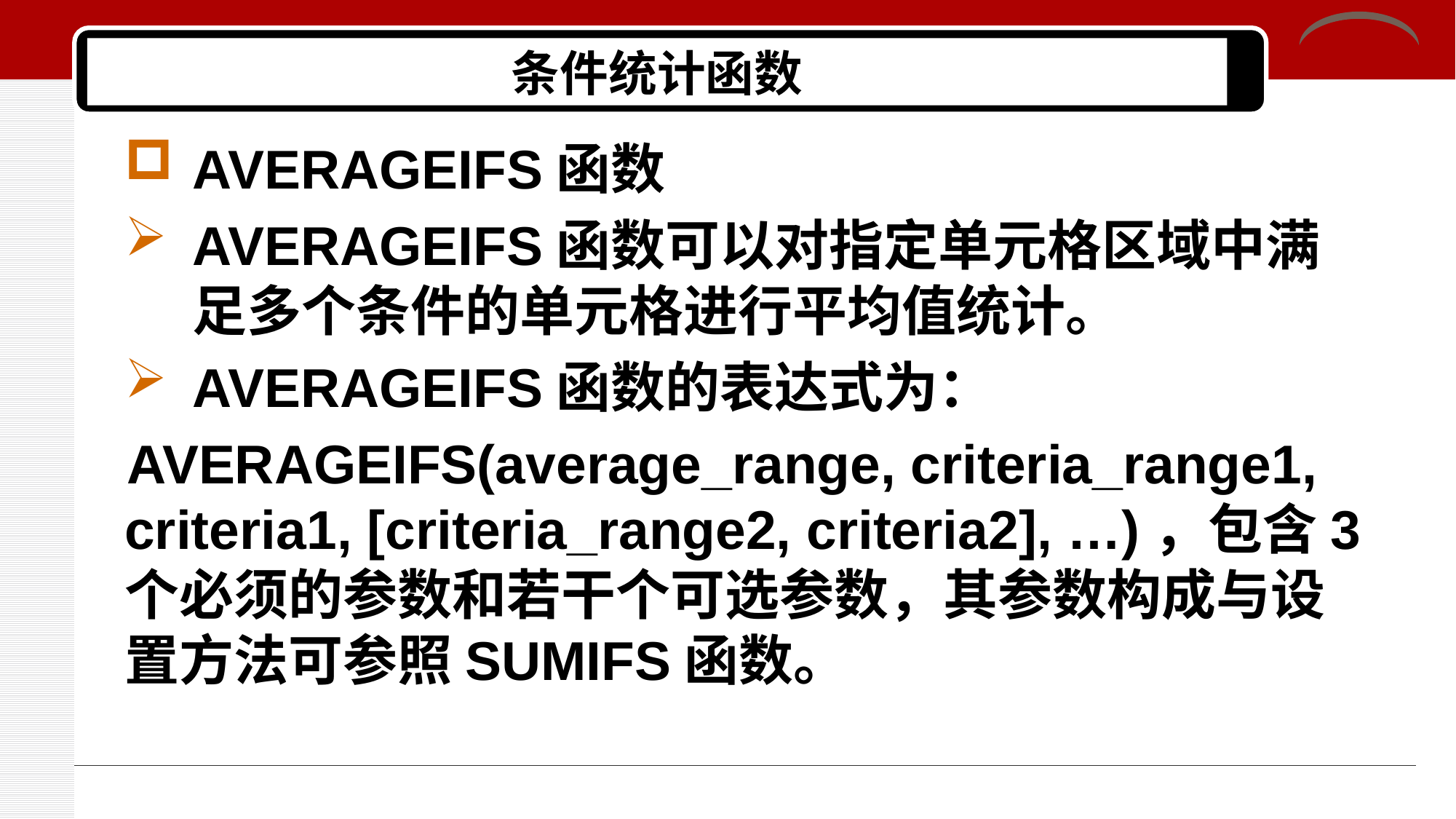

# 条件统计函数
AVERAGEIFS函数
AVERAGEIFS函数可以对指定单元格区域中满足多个条件的单元格进行平均值统计。
AVERAGEIFS函数的表达式为：
AVERAGEIFS(average_range, criteria_range1, criteria1, [criteria_range2, criteria2], …)，包含3个必须的参数和若干个可选参数，其参数构成与设置方法可参照SUMIFS函数。